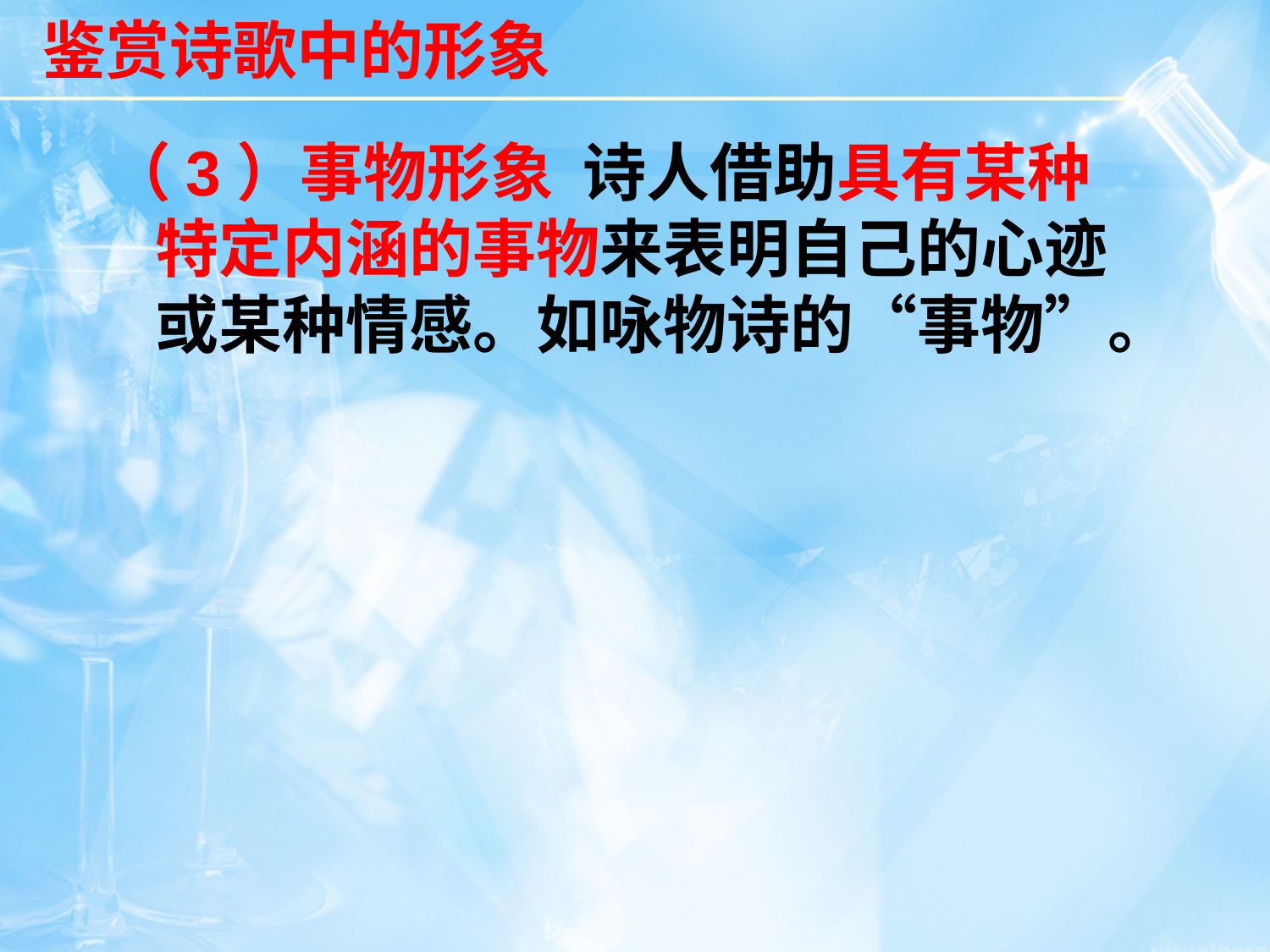

# 鉴赏诗歌中的形象
（3）事物形象  诗人借助具有某种特定内涵的事物来表明自己的心迹或某种情感。如咏物诗的“事物”。